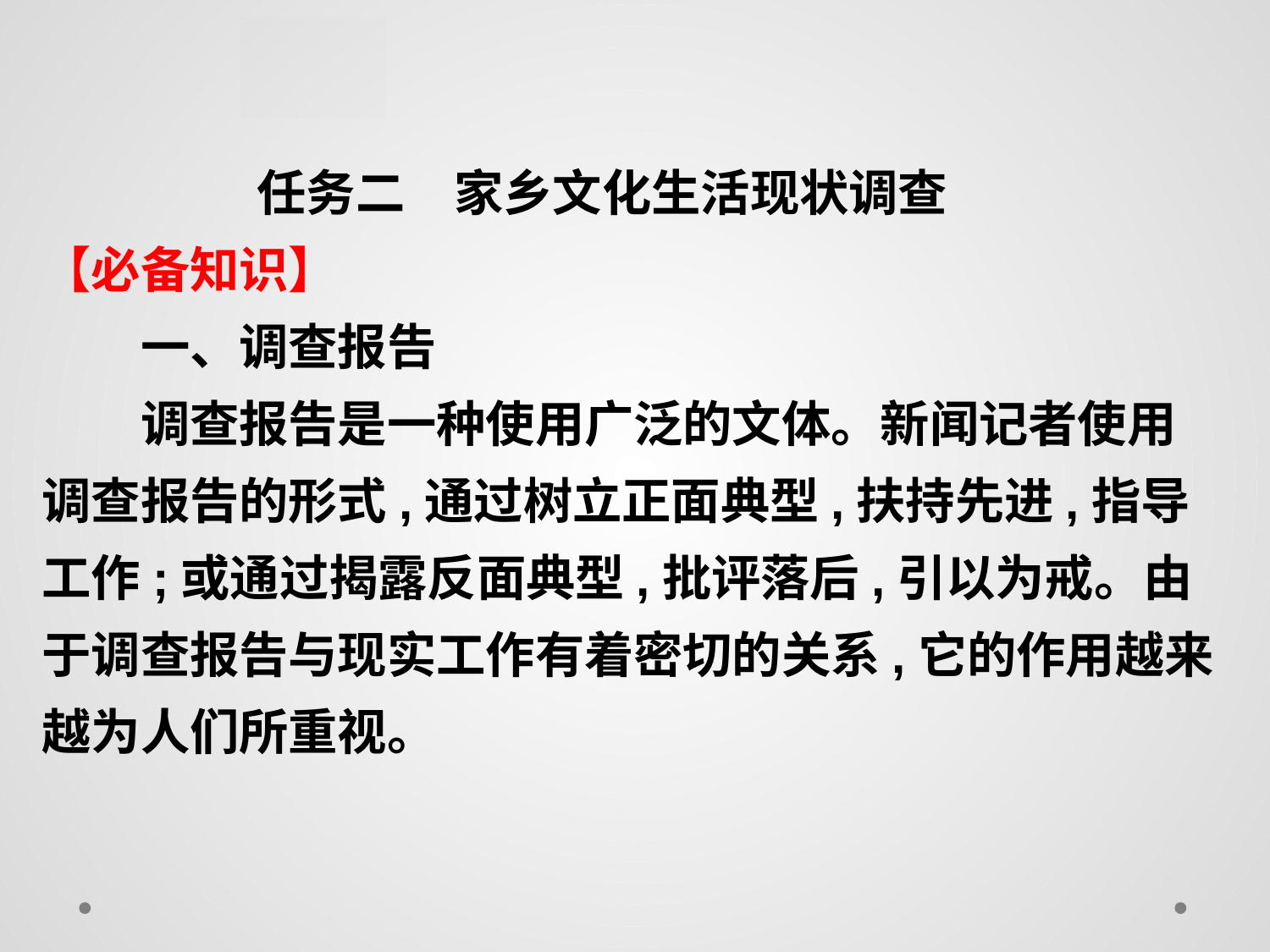

任务二　家乡文化生活现状调查
【必备知识】
　　一、调查报告
　　调查报告是一种使用广泛的文体。新闻记者使用调查报告的形式,通过树立正面典型,扶持先进,指导工作;或通过揭露反面典型,批评落后,引以为戒。由于调查报告与现实工作有着密切的关系,它的作用越来越为人们所重视。